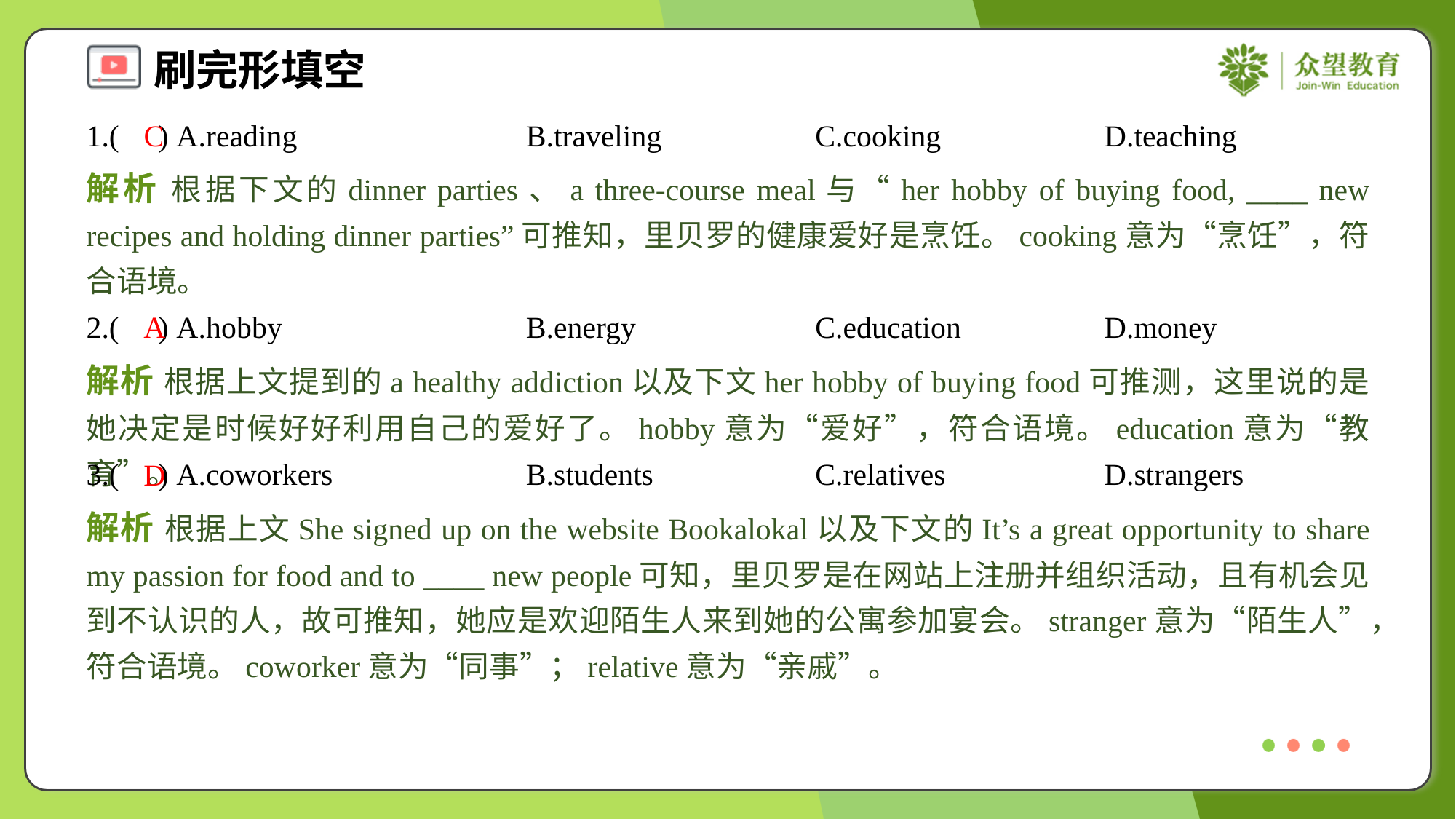

1.(     ) A.reading	B.traveling	C.cooking	D.teaching
C
解析 根据下文的dinner parties、a three-course meal与“her hobby of buying food, ____ new recipes and holding dinner parties”可推知，里贝罗的健康爱好是烹饪。cooking意为“烹饪”，符合语境。
2.(     ) A.hobby	B.energy	C.education	D.money
A
解析 根据上文提到的a healthy addiction以及下文her hobby of buying food可推测，这里说的是她决定是时候好好利用自己的爱好了。hobby意为“爱好”，符合语境。education意为“教育”。
3.(     ) A.coworkers	B.students	C.relatives	D.strangers
D
解析 根据上文She signed up on the website Bookalokal以及下文的It’s a great opportunity to share my passion for food and to ____ new people可知，里贝罗是在网站上注册并组织活动，且有机会见到不认识的人，故可推知，她应是欢迎陌生人来到她的公寓参加宴会。stranger意为“陌生人”，符合语境。coworker意为“同事”；relative意为“亲戚”。